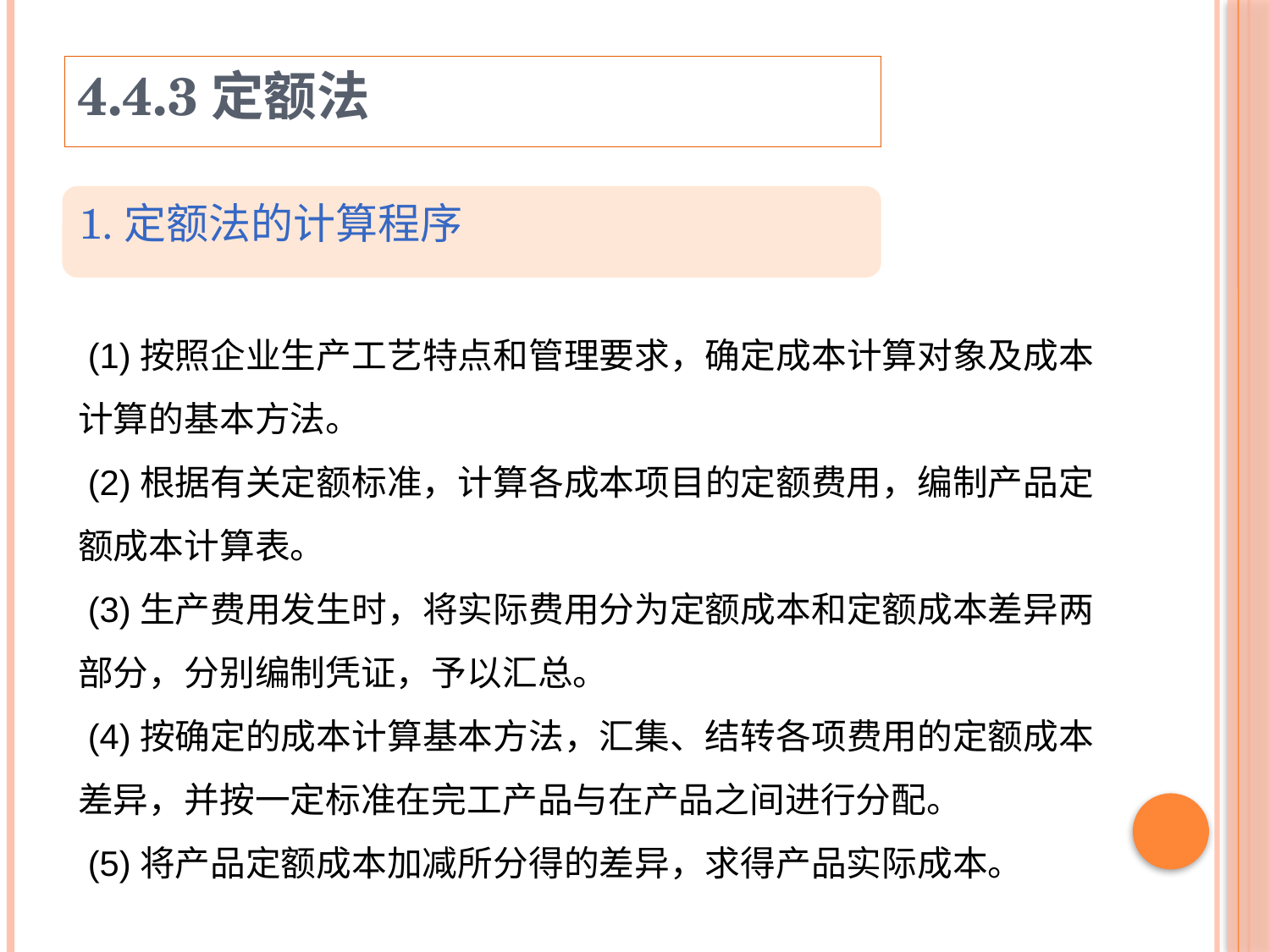

4.4.3定额法
1.定额法的计算程序
 (1)按照企业生产工艺特点和管理要求，确定成本计算对象及成本计算的基本方法。
 (2)根据有关定额标准，计算各成本项目的定额费用，编制产品定额成本计算表。
 (3)生产费用发生时，将实际费用分为定额成本和定额成本差异两部分，分别编制凭证，予以汇总。
 (4)按确定的成本计算基本方法，汇集、结转各项费用的定额成本差异，并按一定标准在完工产品与在产品之间进行分配。
 (5)将产品定额成本加减所分得的差异，求得产品实际成本。